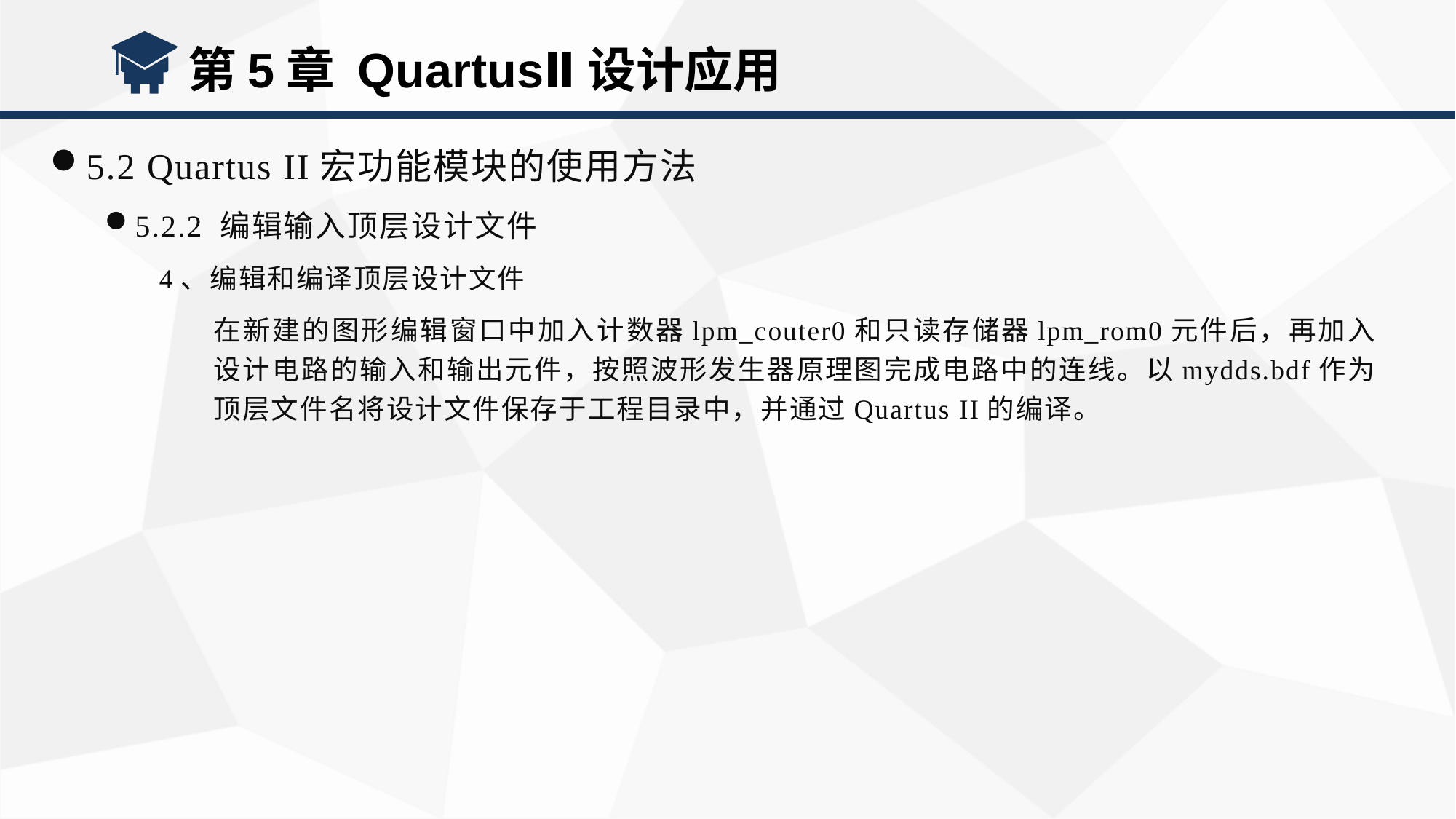

第5章 QuartusⅡ设计应用

5.2 Quartus II宏功能模块的使用方法
5.2.2 编辑输入顶层设计文件
4、编辑和编译顶层设计文件
在新建的图形编辑窗口中加入计数器lpm_couter0和只读存储器lpm_rom0元件后，再加入设计电路的输入和输出元件，按照波形发生器原理图完成电路中的连线。以mydds.bdf作为顶层文件名将设计文件保存于工程目录中，并通过Quartus II的编译。